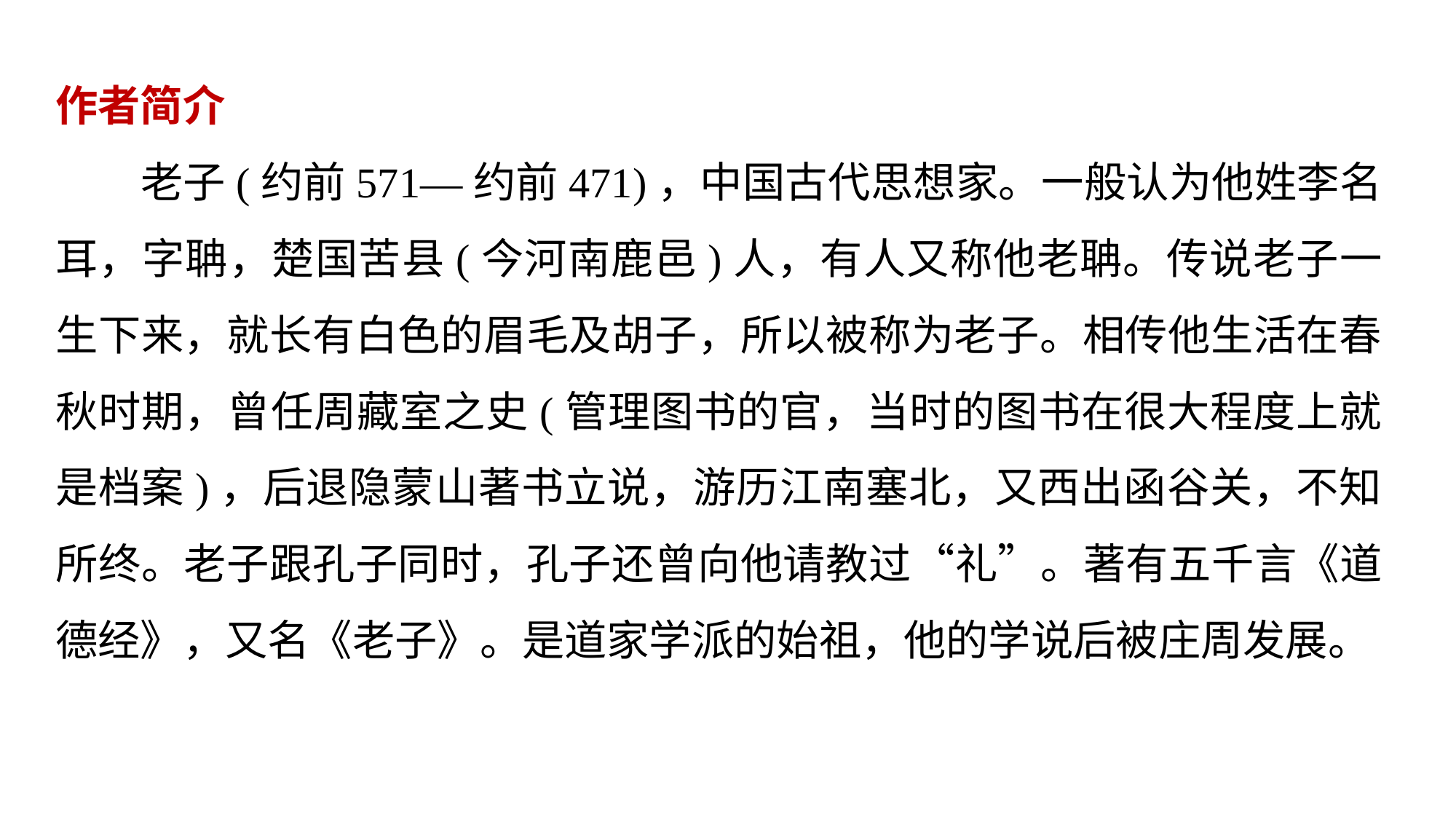

作者简介
老子(约前571—约前471)，中国古代思想家。一般认为他姓李名耳，字聃，楚国苦县(今河南鹿邑)人，有人又称他老聃。传说老子一生下来，就长有白色的眉毛及胡子，所以被称为老子。相传他生活在春秋时期，曾任周藏室之史(管理图书的官，当时的图书在很大程度上就是档案)，后退隐蒙山著书立说，游历江南塞北，又西出函谷关，不知所终。老子跟孔子同时，孔子还曾向他请教过“礼”。著有五千言《道德经》，又名《老子》。是道家学派的始祖，他的学说后被庄周发展。